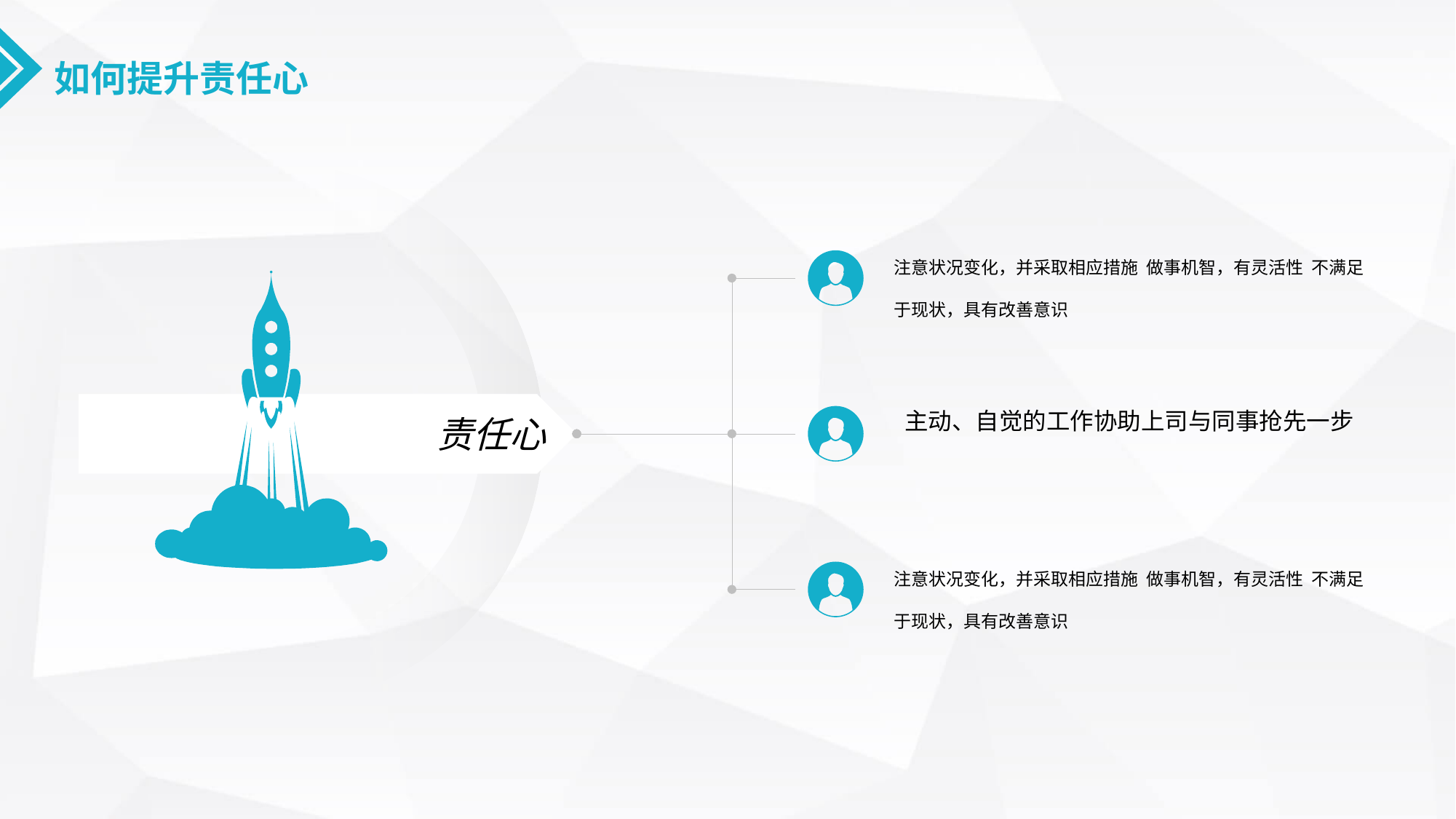

如何提升责任心

注意状况变化，并采取相应措施  做事机智，有灵活性  不满足于现状，具有改善意识

 主动、自觉的工作协助上司与同事抢先一步

责任心
注意状况变化，并采取相应措施  做事机智，有灵活性  不满足于现状，具有改善意识